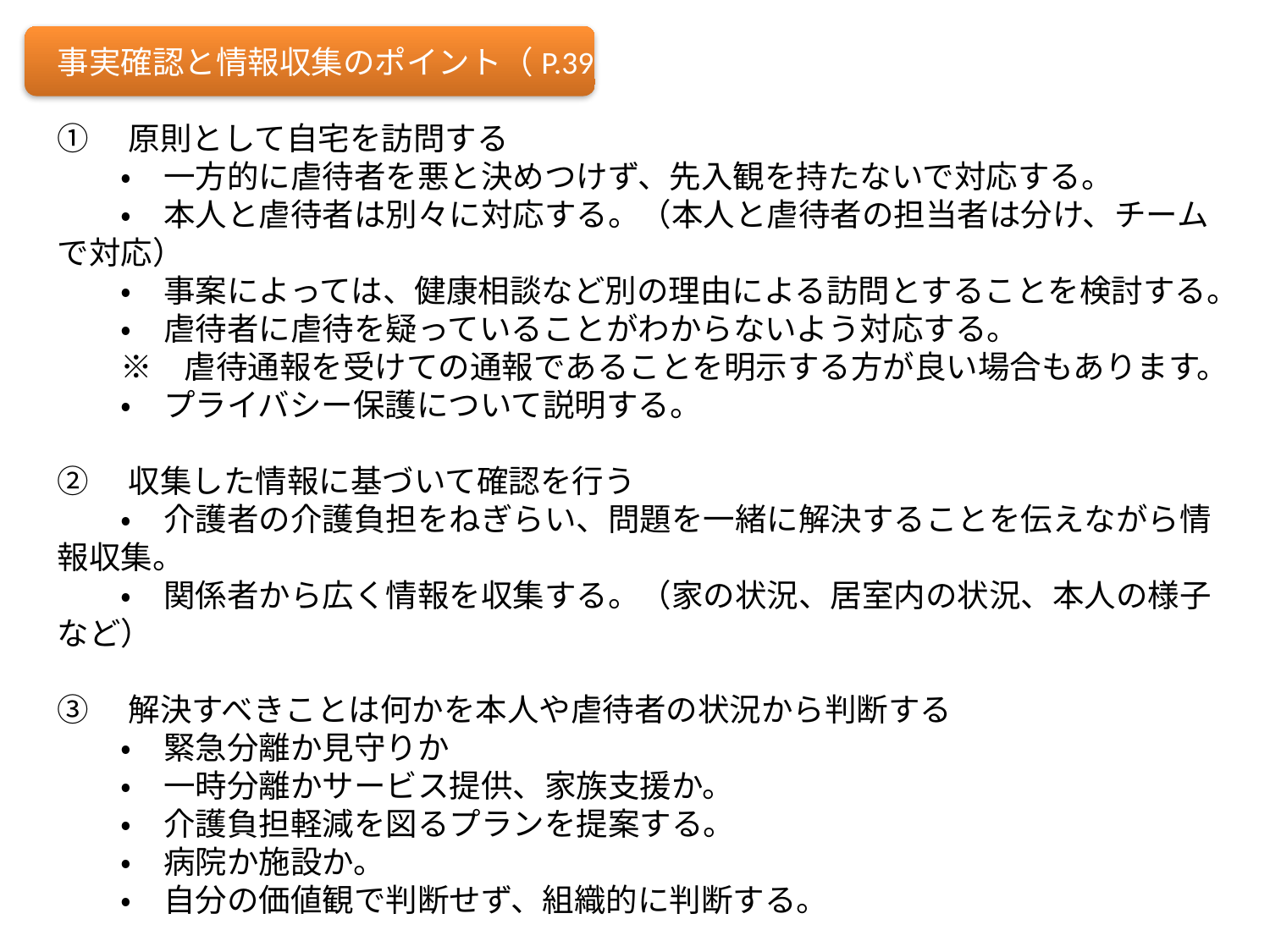

事実確認と情報収集のポイント（P.39）

①　原則として自宅を訪問する
　　・　一方的に虐待者を悪と決めつけず、先入観を持たないで対応する。
　　・　本人と虐待者は別々に対応する。（本人と虐待者の担当者は分け、チームで対応）
　　・　事案によっては、健康相談など別の理由による訪問とすることを検討する。
　　・　虐待者に虐待を疑っていることがわからないよう対応する。
　　※　虐待通報を受けての通報であることを明示する方が良い場合もあります。
　　・　プライバシー保護について説明する。

②　収集した情報に基づいて確認を行う
　　・　介護者の介護負担をねぎらい、問題を一緒に解決することを伝えながら情報収集。
　　・　関係者から広く情報を収集する。（家の状況、居室内の状況、本人の様子など）

③　解決すべきことは何かを本人や虐待者の状況から判断する
　　・　緊急分離か見守りか
　　・　一時分離かサービス提供、家族支援か。
　　・　介護負担軽減を図るプランを提案する。
　　・　病院か施設か。
　　・　自分の価値観で判断せず、組織的に判断する。

※「障害者虐待防止マニュアル」（NPO法人PandA-J）を参考に作成